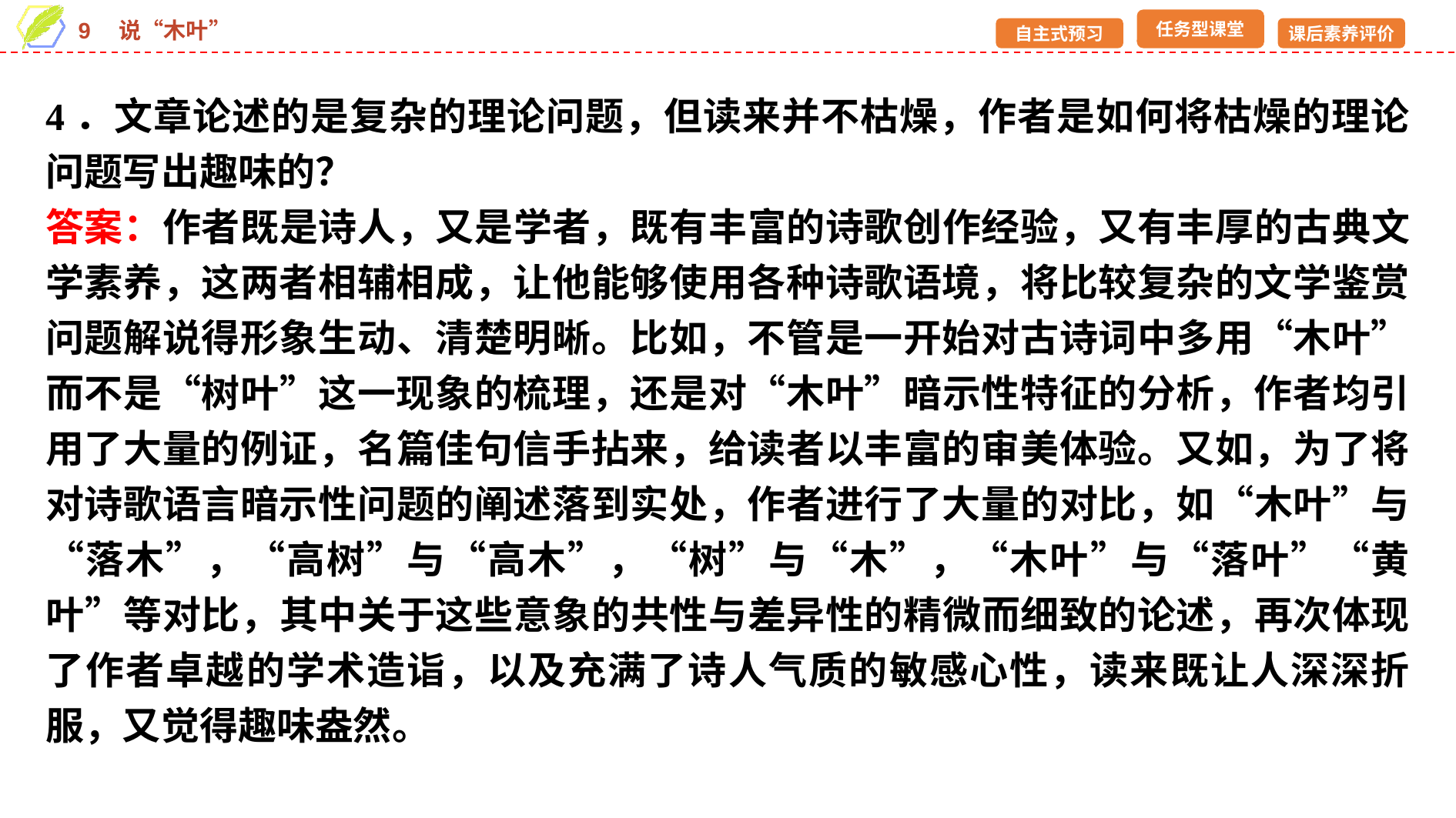

4．文章论述的是复杂的理论问题，但读来并不枯燥，作者是如何将枯燥的理论问题写出趣味的？
答案：作者既是诗人，又是学者，既有丰富的诗歌创作经验，又有丰厚的古典文学素养，这两者相辅相成，让他能够使用各种诗歌语境，将比较复杂的文学鉴赏问题解说得形象生动、清楚明晰。比如，不管是一开始对古诗词中多用“木叶”而不是“树叶”这一现象的梳理，还是对“木叶”暗示性特征的分析，作者均引用了大量的例证，名篇佳句信手拈来，给读者以丰富的审美体验。又如，为了将对诗歌语言暗示性问题的阐述落到实处，作者进行了大量的对比，如“木叶”与“落木”，“高树”与“高木”，“树”与“木”，“木叶”与“落叶”“黄叶”等对比，其中关于这些意象的共性与差异性的精微而细致的论述，再次体现了作者卓越的学术造诣，以及充满了诗人气质的敏感心性，读来既让人深深折服，又觉得趣味盎然。